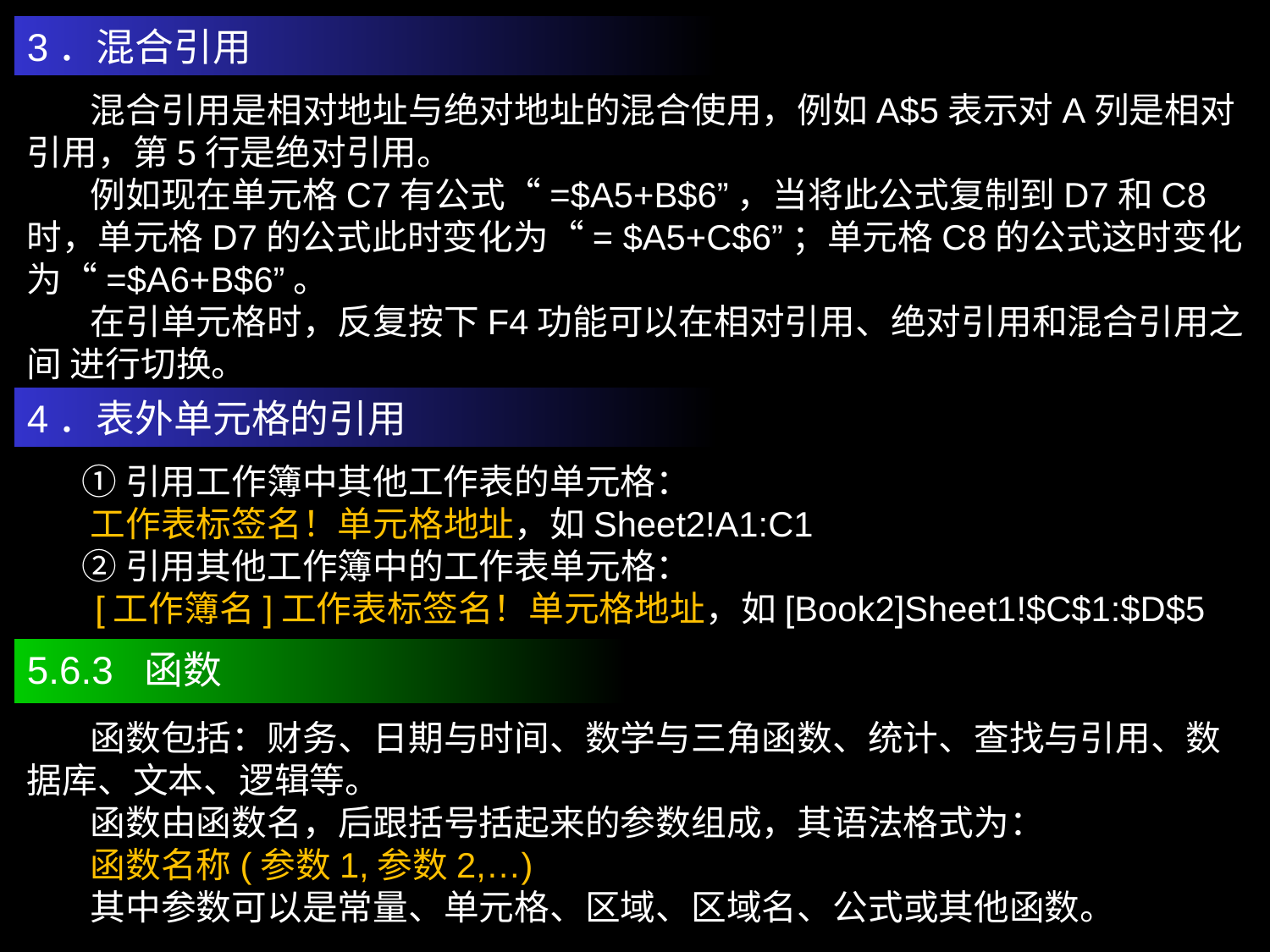

3．混合引用
       混合引用是相对地址与绝对地址的混合使用，例如A$5表示对A列是相对引用，第5行是绝对引用。
       例如现在单元格C7有公式“=$A5+B$6”，当将此公式复制到D7和C8时，单元格D7的公式此时变化为“= $A5+C$6”；单元格C8的公式这时变化为“=$A6+B$6”。
       在引单元格时，反复按下F4功能可以在相对引用、绝对引用和混合引用之间 进行切换。
4．表外单元格的引用
       ①引用工作簿中其他工作表的单元格：
       工作表标签名！单元格地址，如Sheet2!A1:C1
       ②引用其他工作簿中的工作表单元格：
       [工作簿名]工作表标签名！单元格地址，如[Book2]Sheet1!$C$1:$D$5
5.6.3  函数
       函数包括：财务、日期与时间、数学与三角函数、统计、查找与引用、数据库、文本、逻辑等。
       函数由函数名，后跟括号括起来的参数组成，其语法格式为：
       函数名称(参数1,参数2,…)
       其中参数可以是常量、单元格、区域、区域名、公式或其他函数。